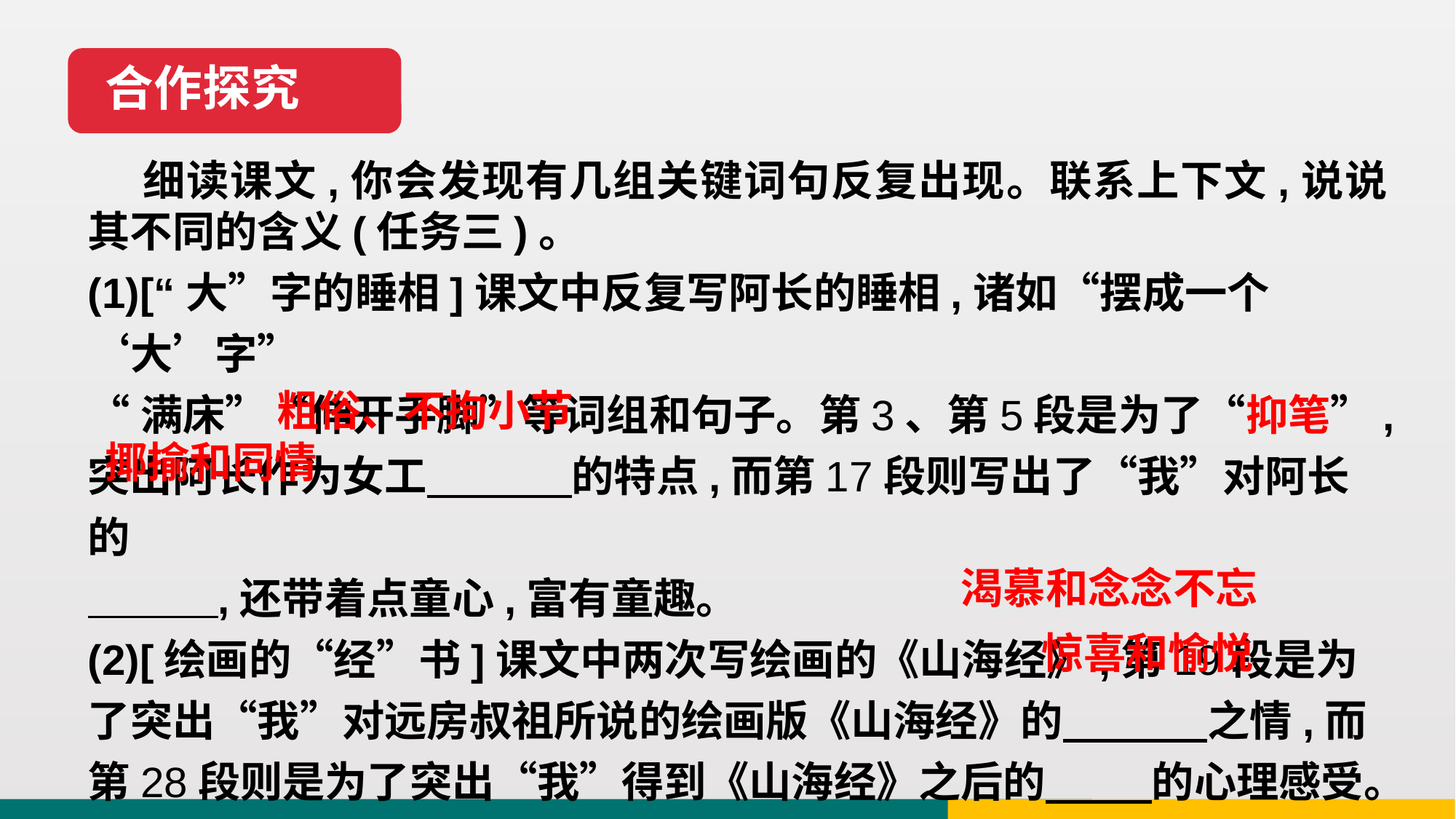

合作探究
    细读课文,你会发现有几组关键词句反复出现。联系上下文,说说其不同的含义(任务三)。
(1)[“大”字的睡相]课文中反复写阿长的睡相,诸如“摆成一个‘大’字”
“满床”“伸开手脚”等词组和句子。第3、第5段是为了“抑笔”,突出阿长作为女工               的特点,而第17段则写出了“我”对阿长的
           ,还带着点童心,富有童趣。
(2)[绘画的“经”书]课文中两次写绘画的《山海经》,第19段是为了突出“我”对远房叔祖所说的绘画版《山海经》的               之情,而第28段则是为了突出“我”得到《山海经》之后的           的心理感受。
粗俗、不拘小节
揶揄和同情
渴慕和念念不忘
惊喜和愉悦